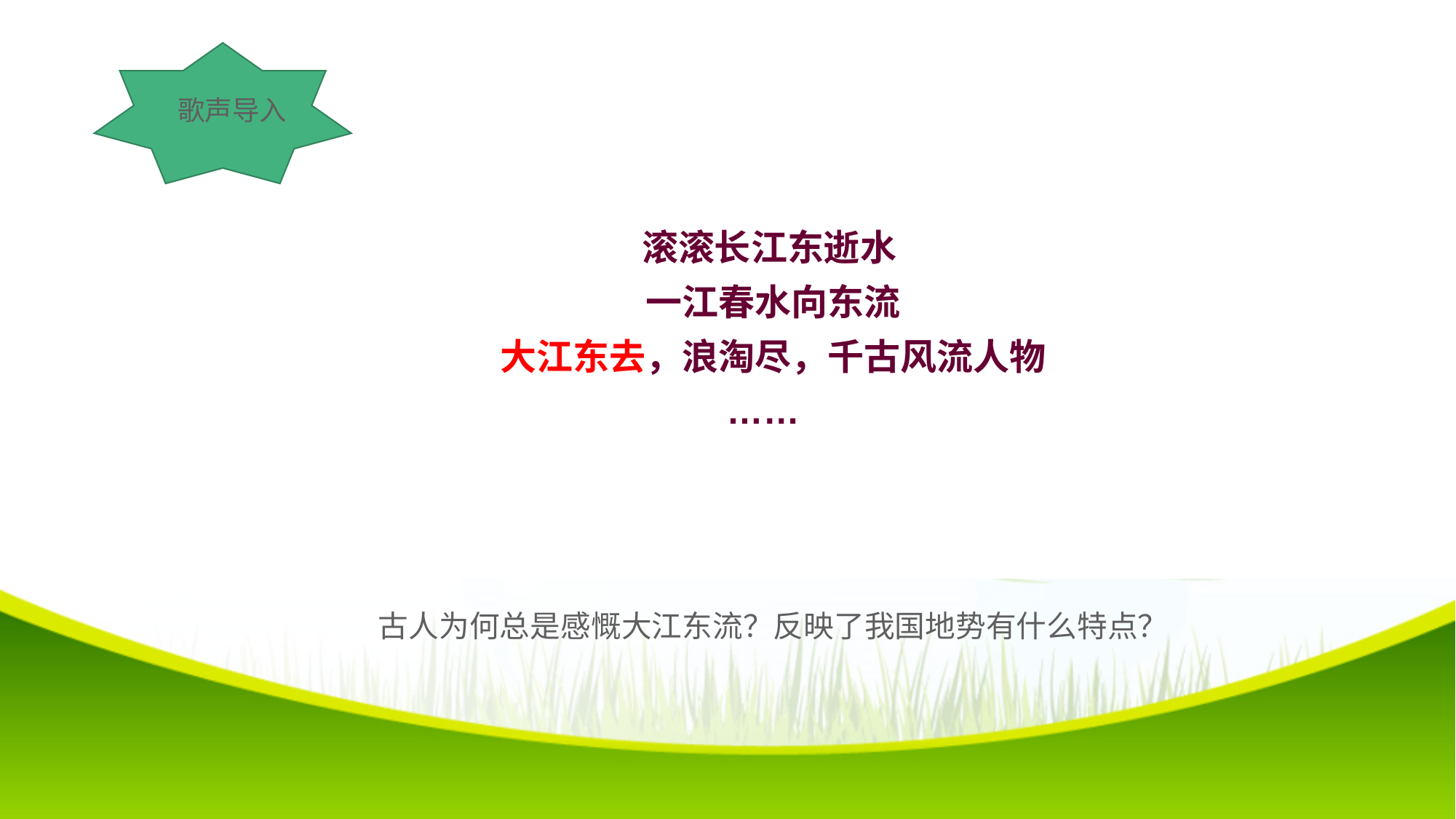

滚滚长江东逝水
一江春水向东流
大江东去，浪淘尽，千古风流人物
……

古人为何总是感慨大江东流？反映了我国地势有什么特点？

歌声导入